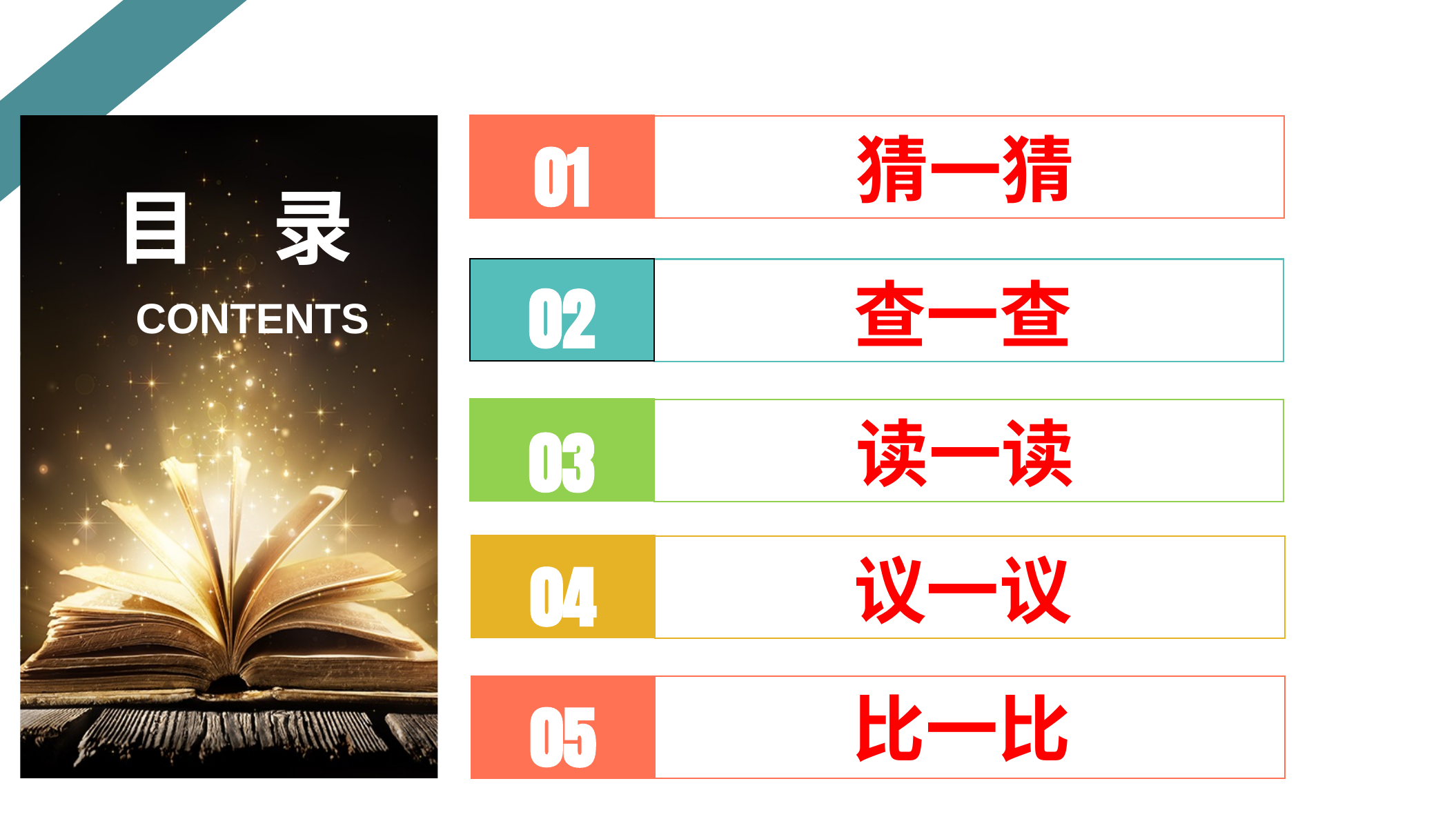

01

猜一猜
目    录
02

查一查
CONTENTS
03

读一读
04

议一议
05

比一比